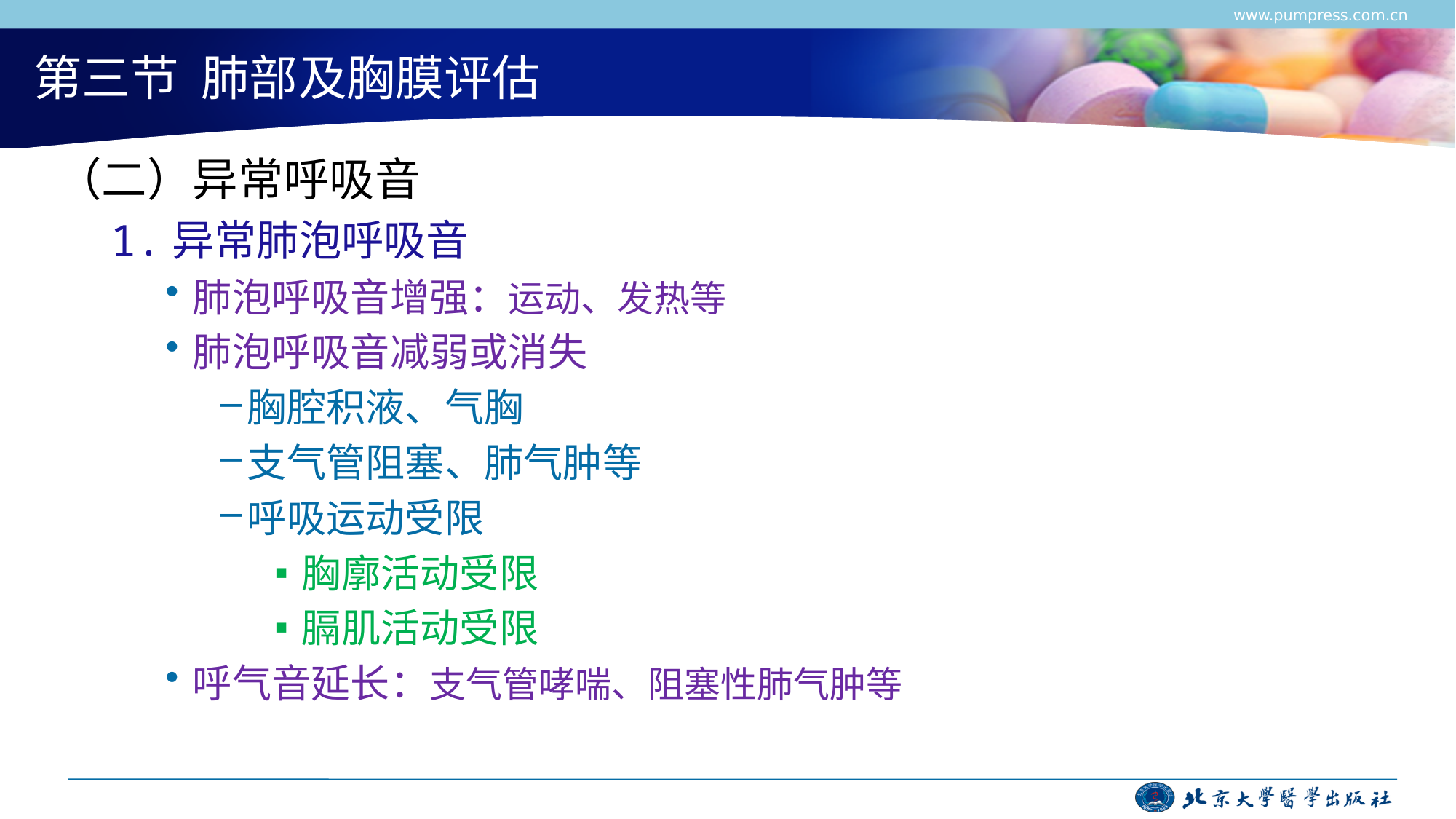

www.pumpress.com.cn
# 第三节  肺部及胸膜评估
（二）异常呼吸音
1.异常肺泡呼吸音
肺泡呼吸音增强：运动、发热等
肺泡呼吸音减弱或消失
胸腔积液、气胸
支气管阻塞、肺气肿等
呼吸运动受限
胸廓活动受限
膈肌活动受限
呼气音延长：支气管哮喘、阻塞性肺气肿等